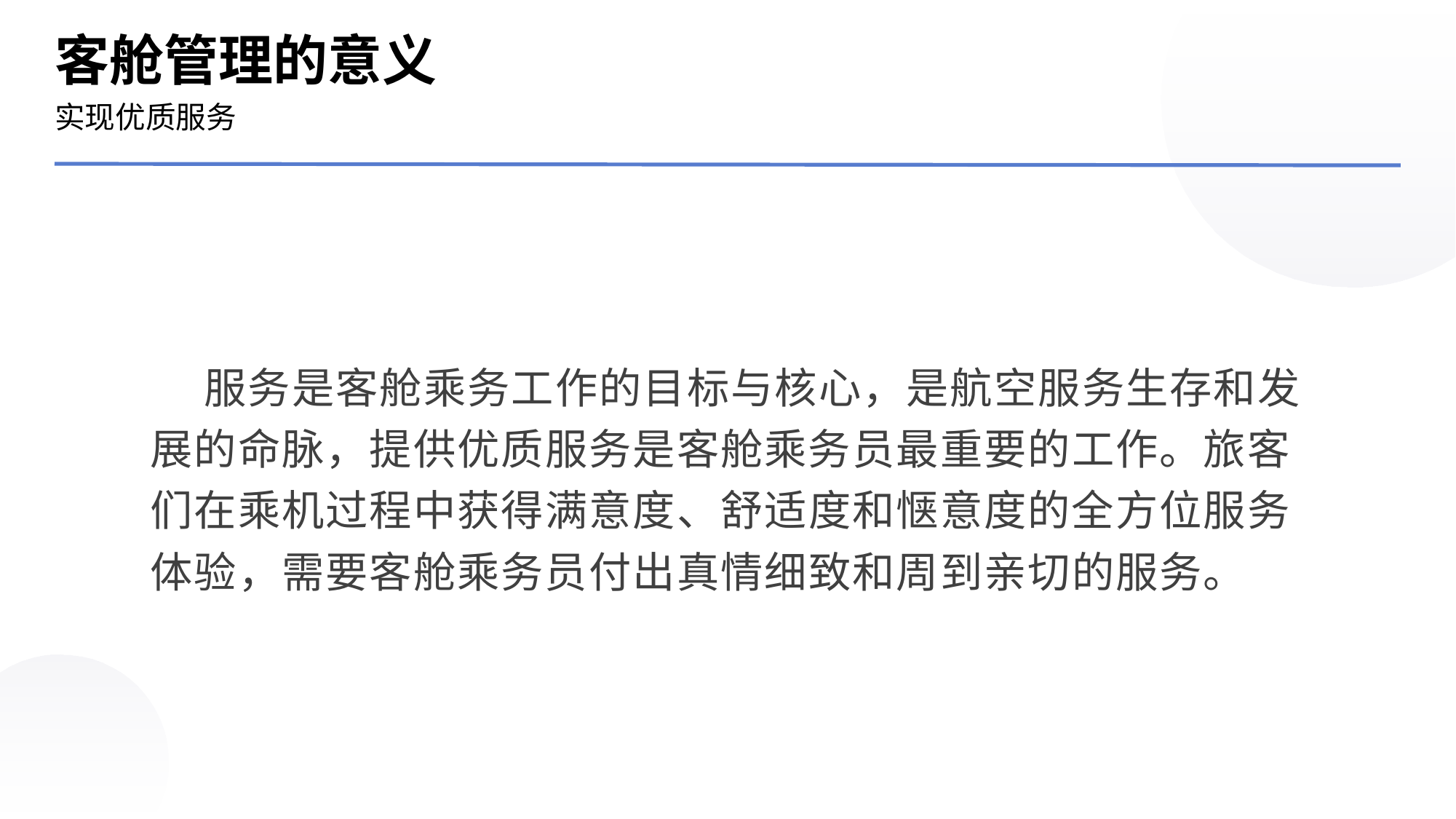

客舱管理的意义
实现优质服务
    服务是客舱乘务工作的目标与核心，是航空服务生存和发展的命脉，提供优质服务是客舱乘务员最重要的工作。旅客们在乘机过程中获得满意度、舒适度和惬意度的全方位服务体验，需要客舱乘务员付出真情细致和周到亲切的服务。